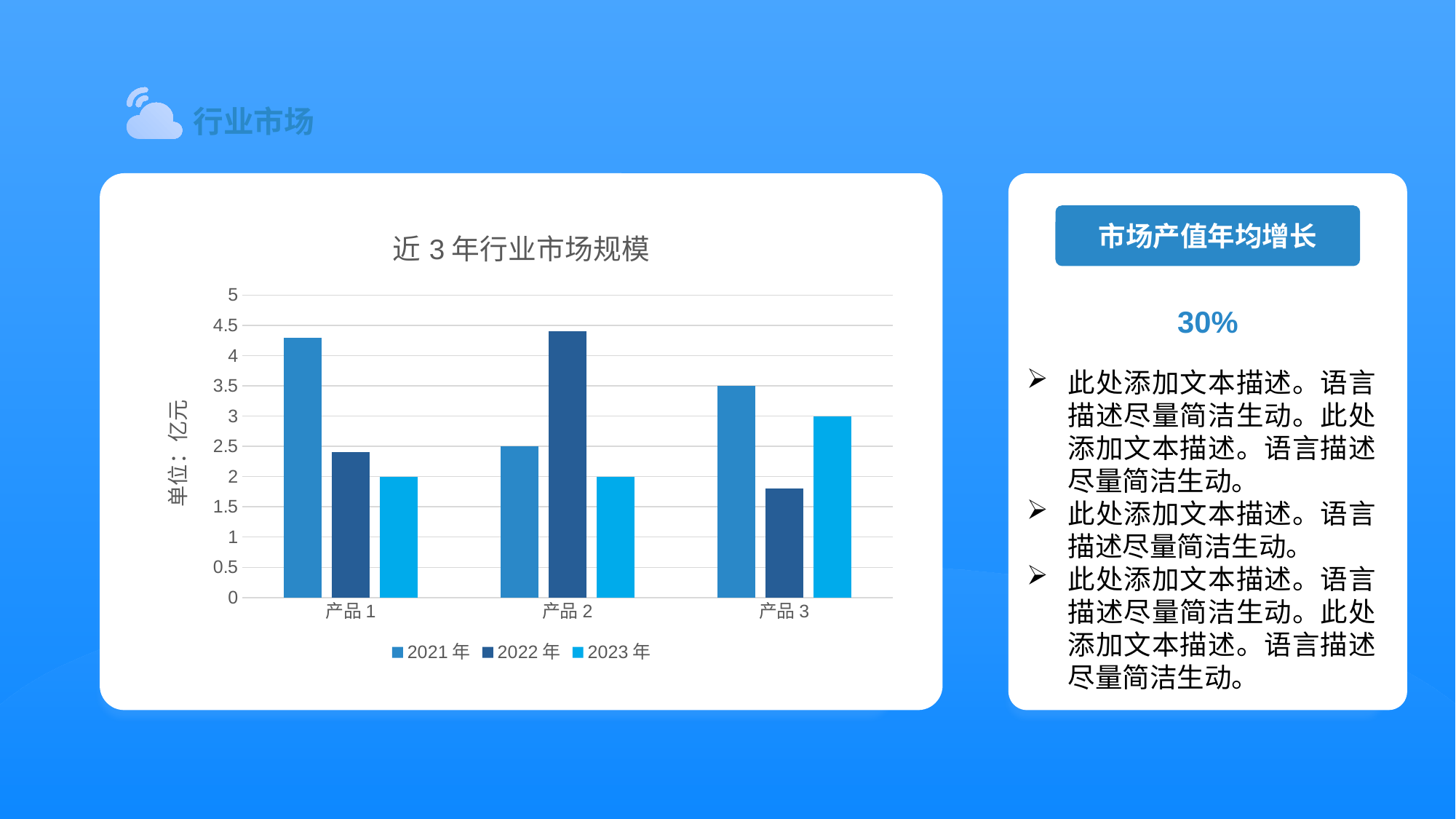

行业市场

此处添加文本描述。语言描述尽量简洁生动。此处添加文本描述。语言描述尽量简洁生动。
此处添加文本描述。语言描述尽量简洁生动。
此处添加文本描述。语言描述尽量简洁生动。此处添加文本描述。语言描述尽量简洁生动。

### Chart: 近3年行业市场规模

| Category | 2021年 | 2022年 | 2023年 |
|---|---|---|---|
| 产品1 | 4.3 | 2.4 | 2.0 |
| 产品2 | 2.5 | 4.4 | 2.0 |
| 产品3 | 3.5 | 1.8 | 3.0 |
市场产值年均增长
30%